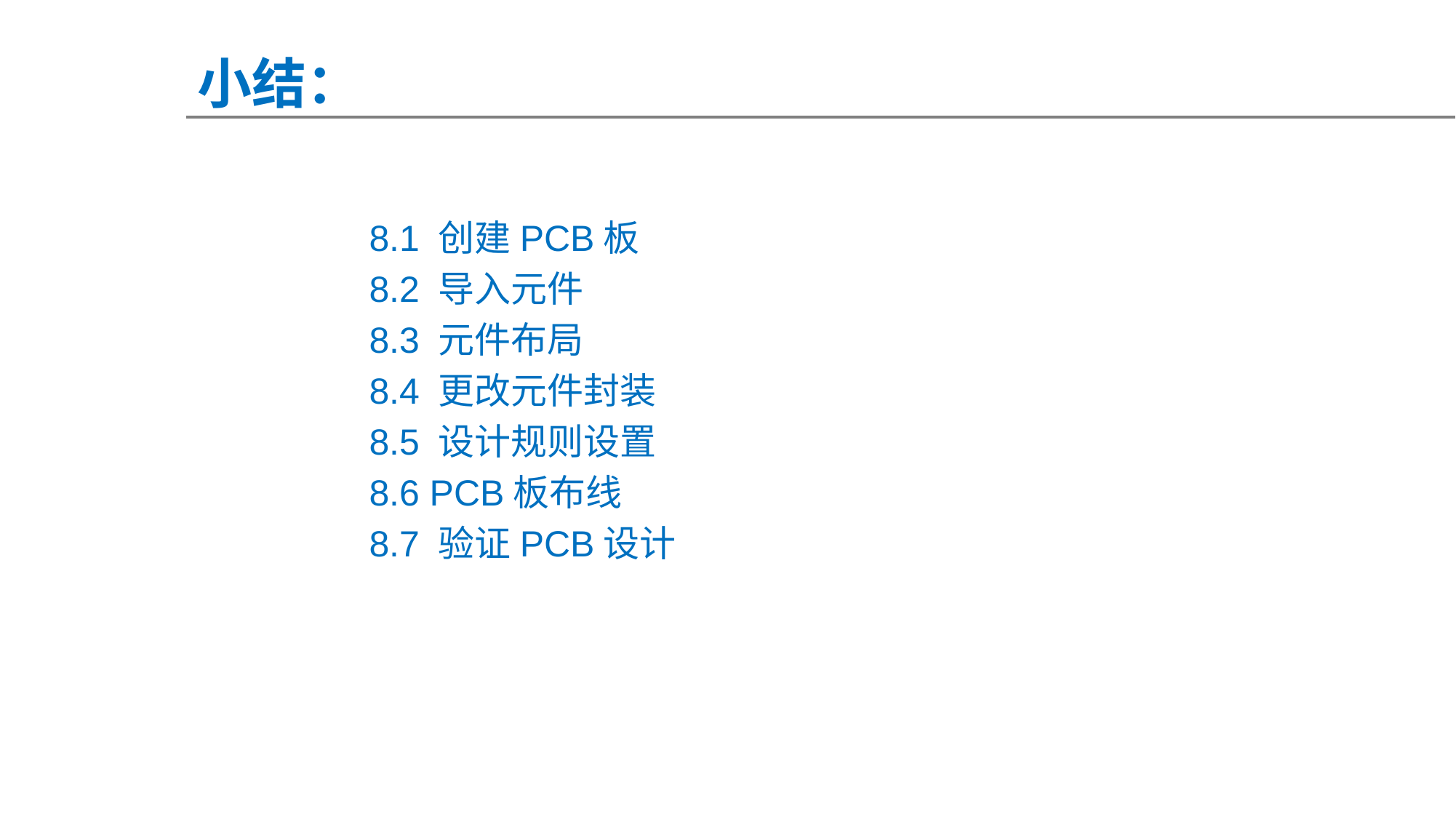

小结：
8.1 创建PCB板
8.2 导入元件
8.3 元件布局
8.4 更改元件封装
8.5 设计规则设置
8.6 PCB板布线
8.7 验证PCB设计